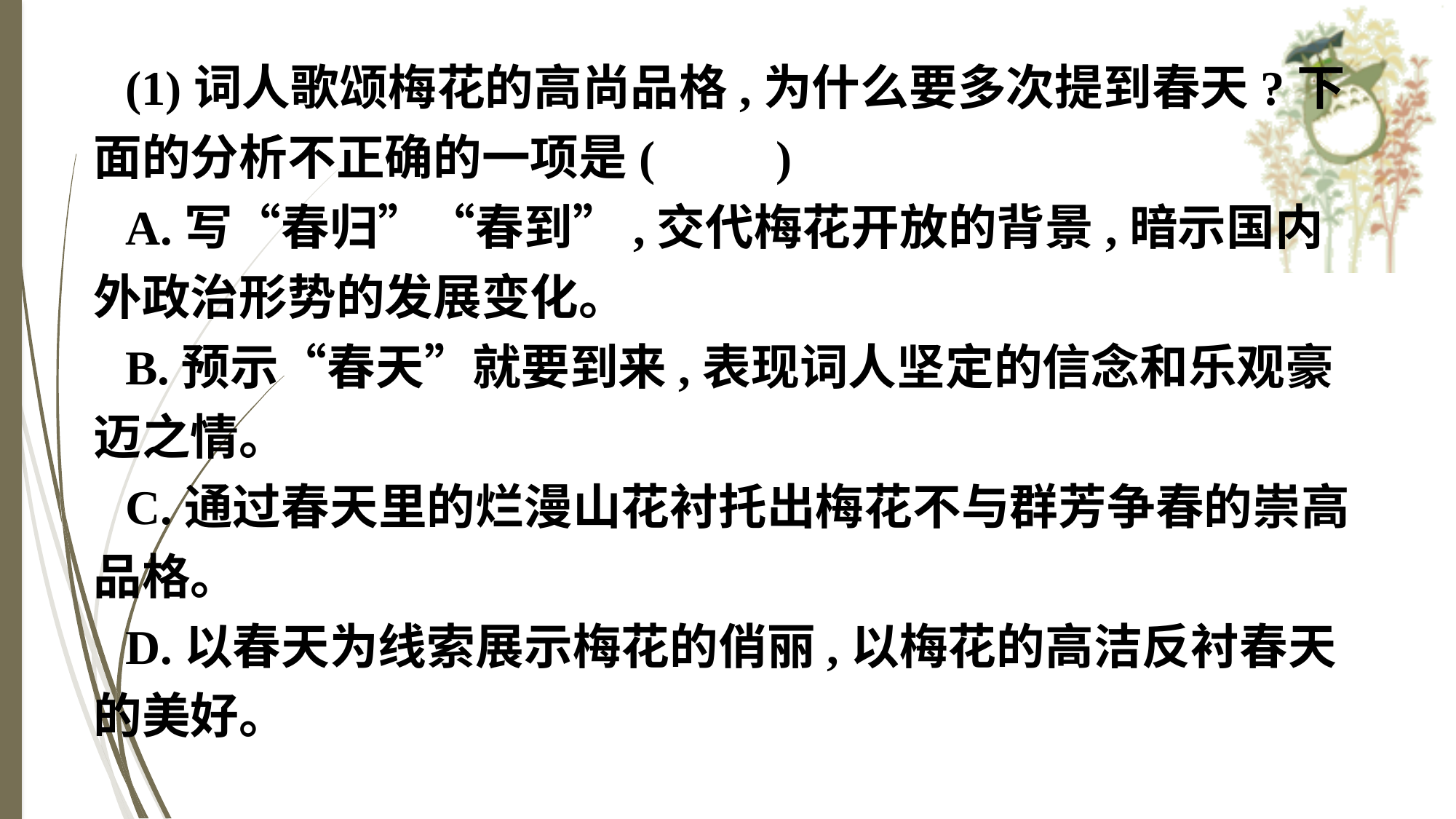

(1)词人歌颂梅花的高尚品格,为什么要多次提到春天?下面的分析不正确的一项是(　　)
A.写“春归”“春到”,交代梅花开放的背景,暗示国内外政治形势的发展变化。
B.预示“春天”就要到来,表现词人坚定的信念和乐观豪迈之情。
C.通过春天里的烂漫山花衬托出梅花不与群芳争春的崇高品格。
D.以春天为线索展示梅花的俏丽,以梅花的高洁反衬春天的美好。